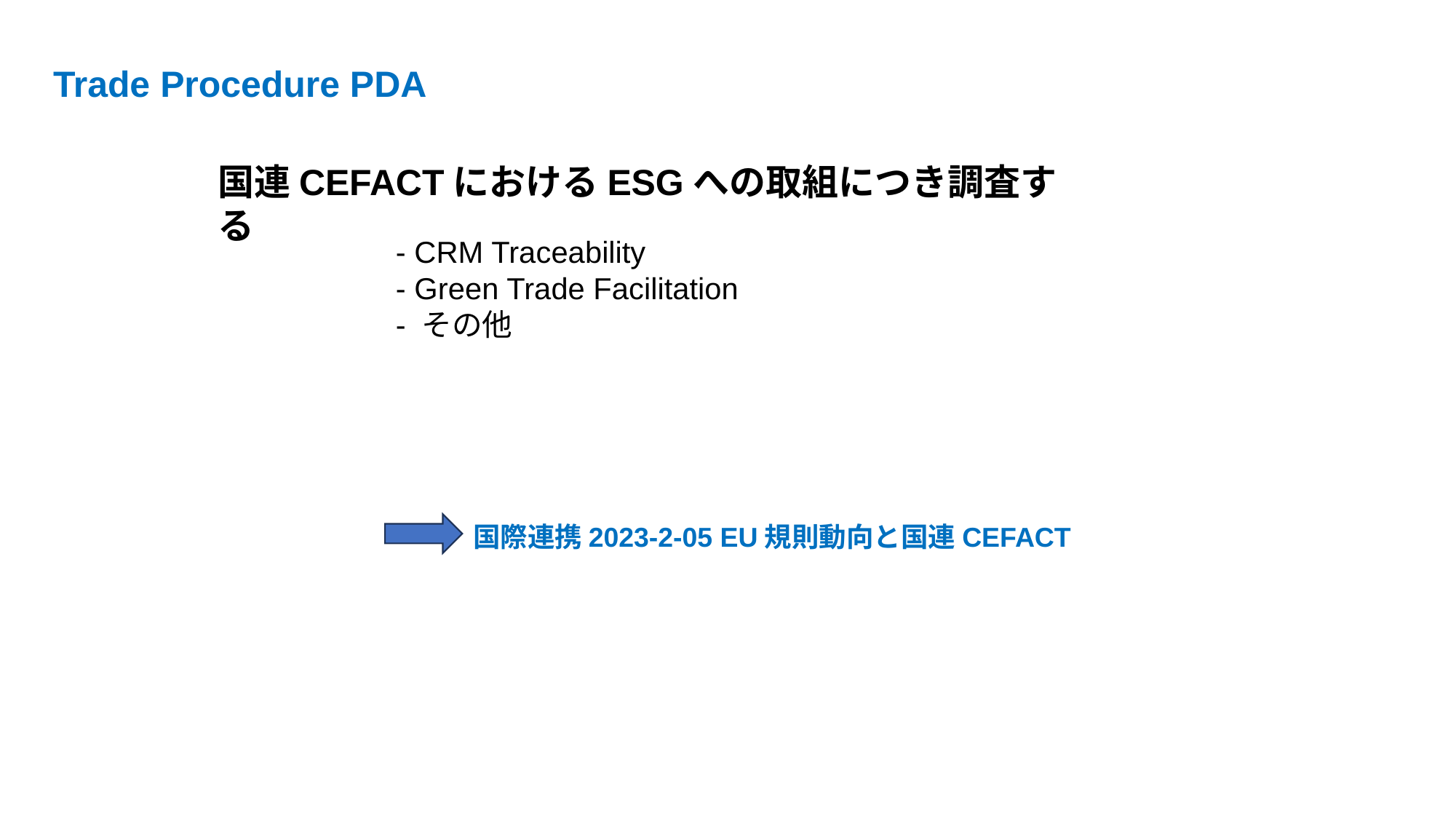

Trade Procedure PDA
国連CEFACTにおけるESGへの取組につき調査する
- CRM Traceability
- Green Trade Facilitation
- その他

国際連携2023-2-05 EU規則動向と国連CEFACT